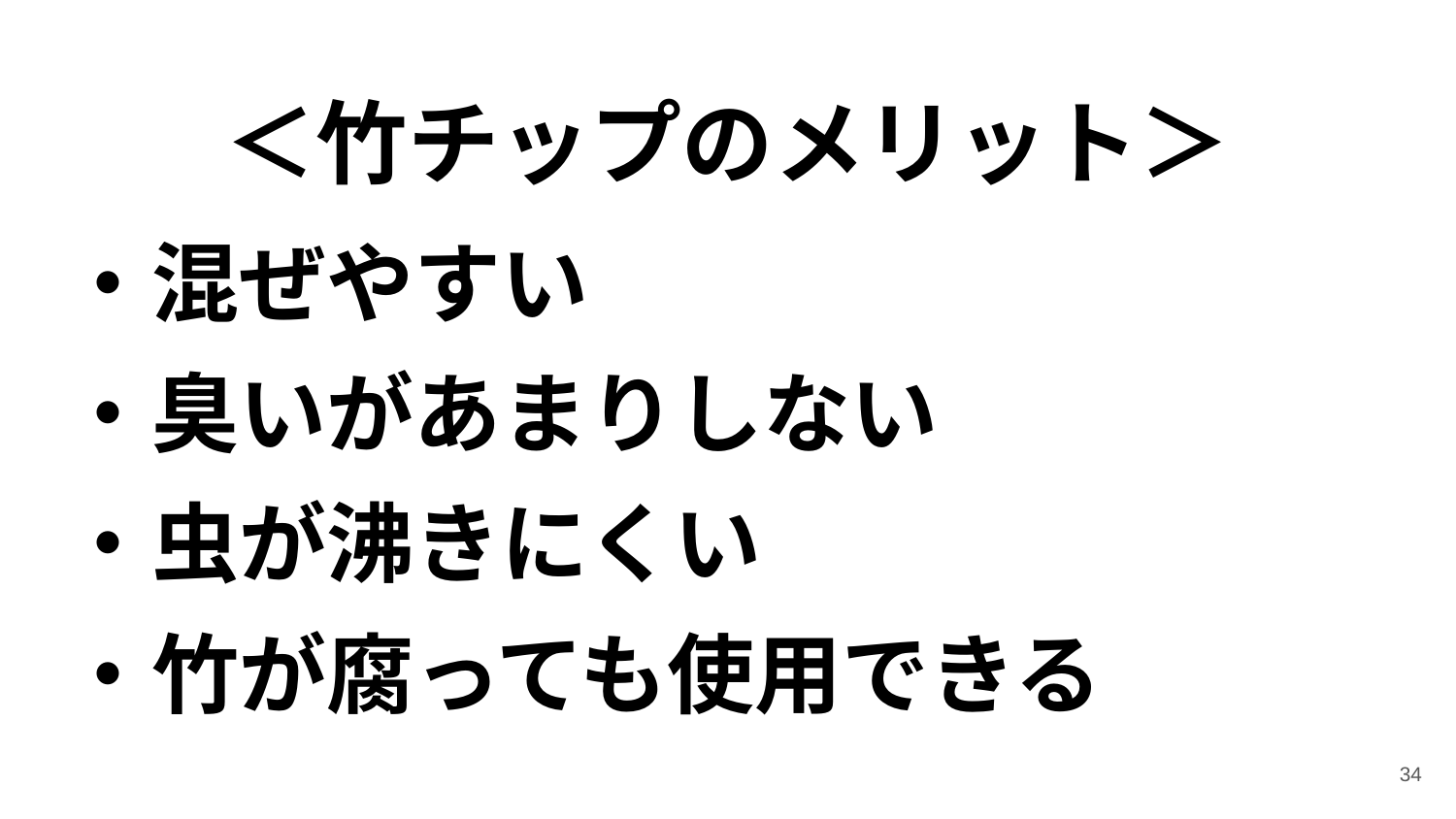

# ＜竹チップのメリット＞
・混ぜやすい
・臭いがあまりしない
・虫が沸きにくい
・竹が腐っても使用できる
34